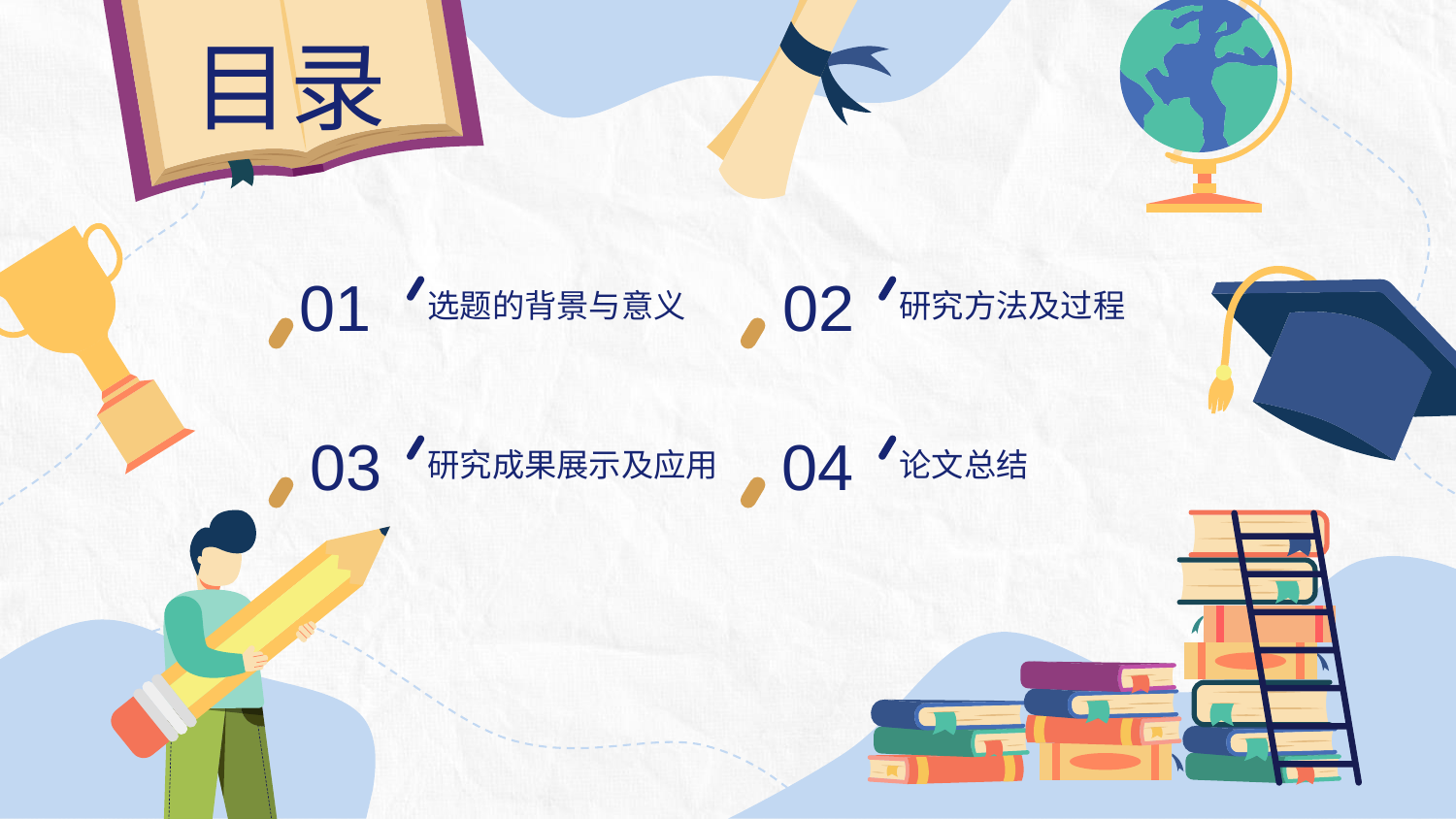

目录

01

选题的背景与意义

02

研究方法及过程

03

研究成果展示及应用

04

论文总结